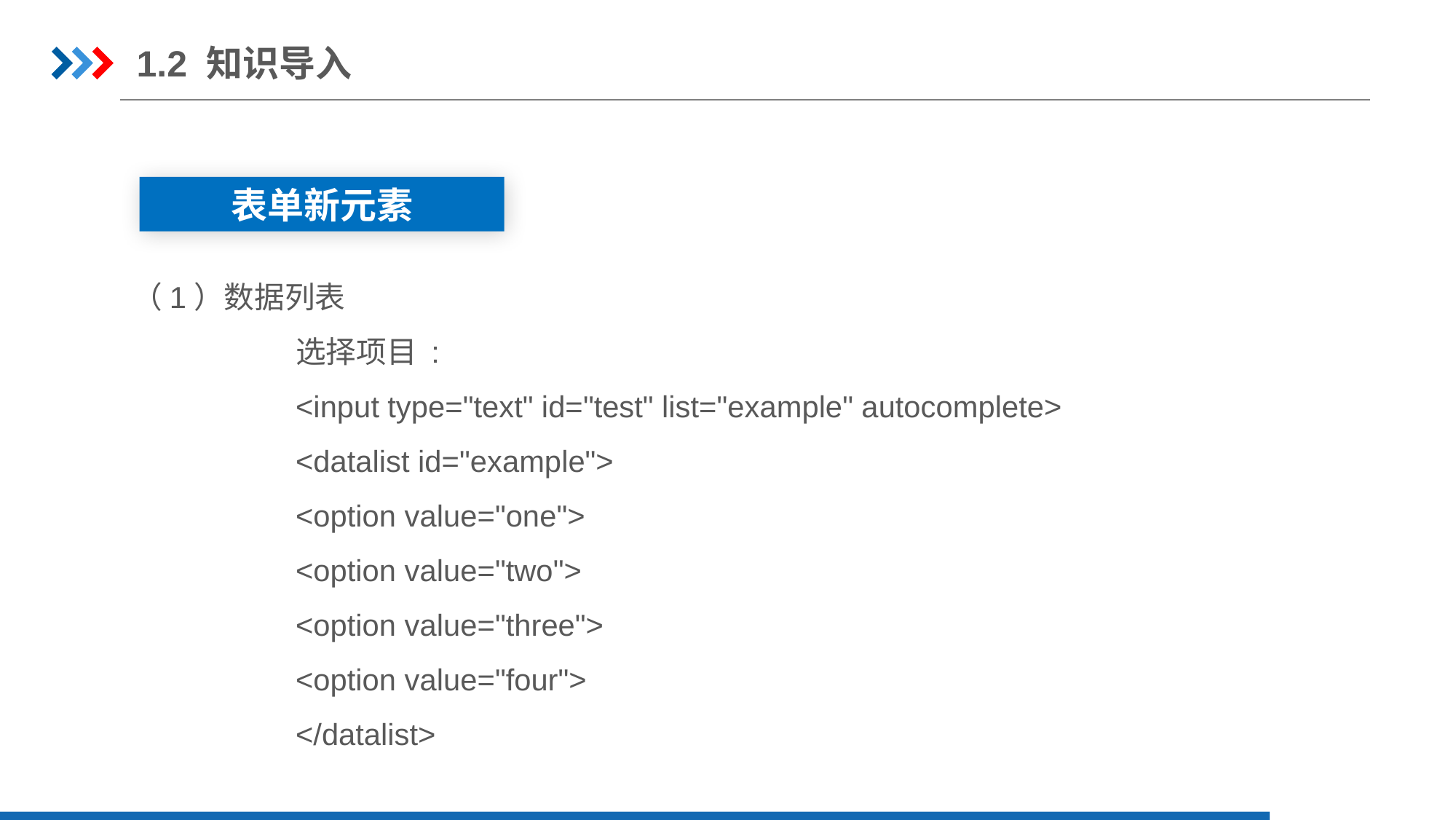

1.2 知识导入
表单新元素
（1）数据列表
选择项目 :
<input type="text" id="test" list="example" autocomplete>
<datalist id="example">
<option value="one">
<option value="two">
<option value="three">
<option value="four">
</datalist>